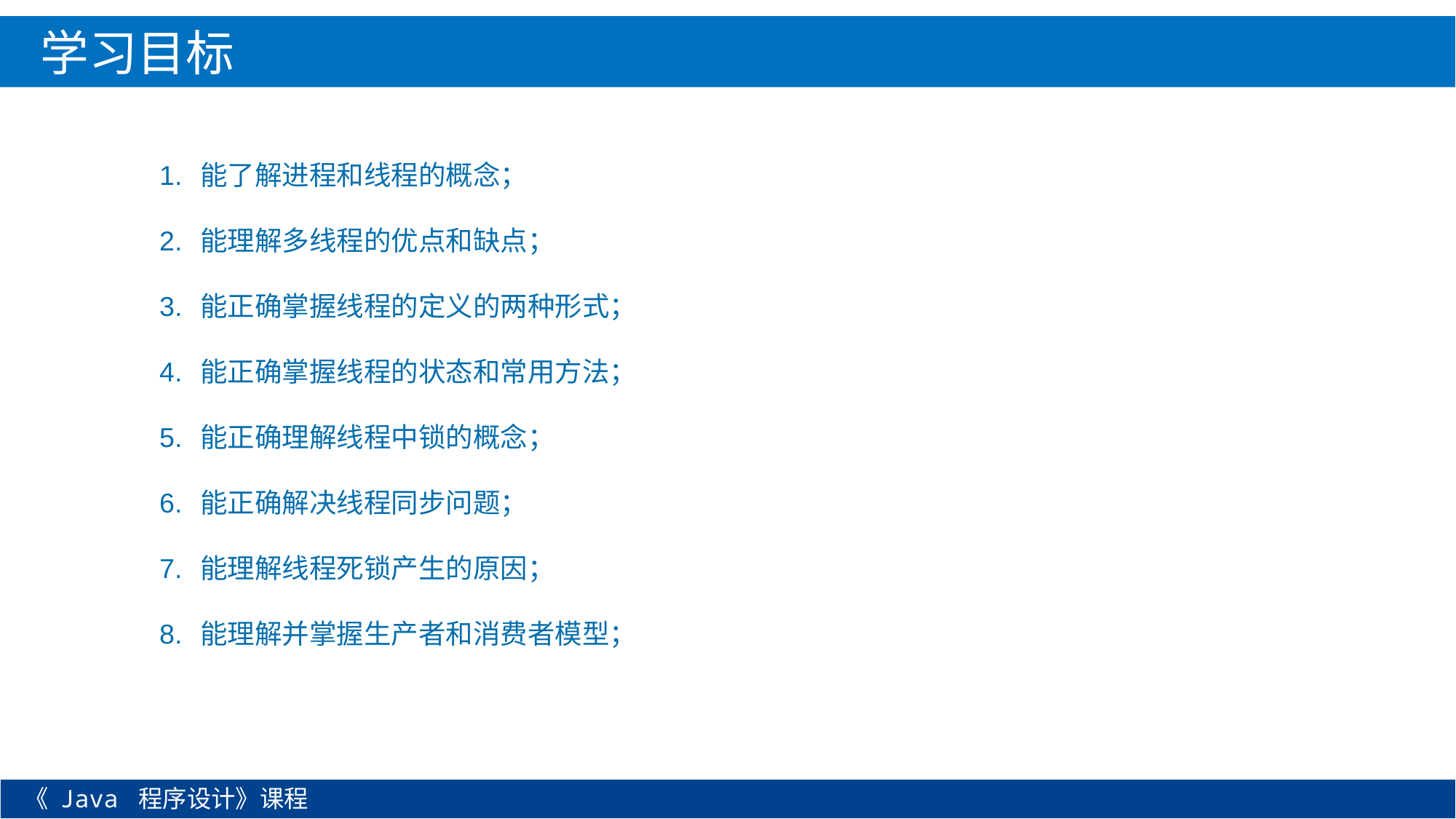

学习目标
能了解进程和线程的概念；
能理解多线程的优点和缺点；
能正确掌握线程的定义的两种形式；
能正确掌握线程的状态和常用方法；
能正确理解线程中锁的概念；
能正确解决线程同步问题；
能理解线程死锁产生的原因；
能理解并掌握生产者和消费者模型；
《 Java 程序设计》课程